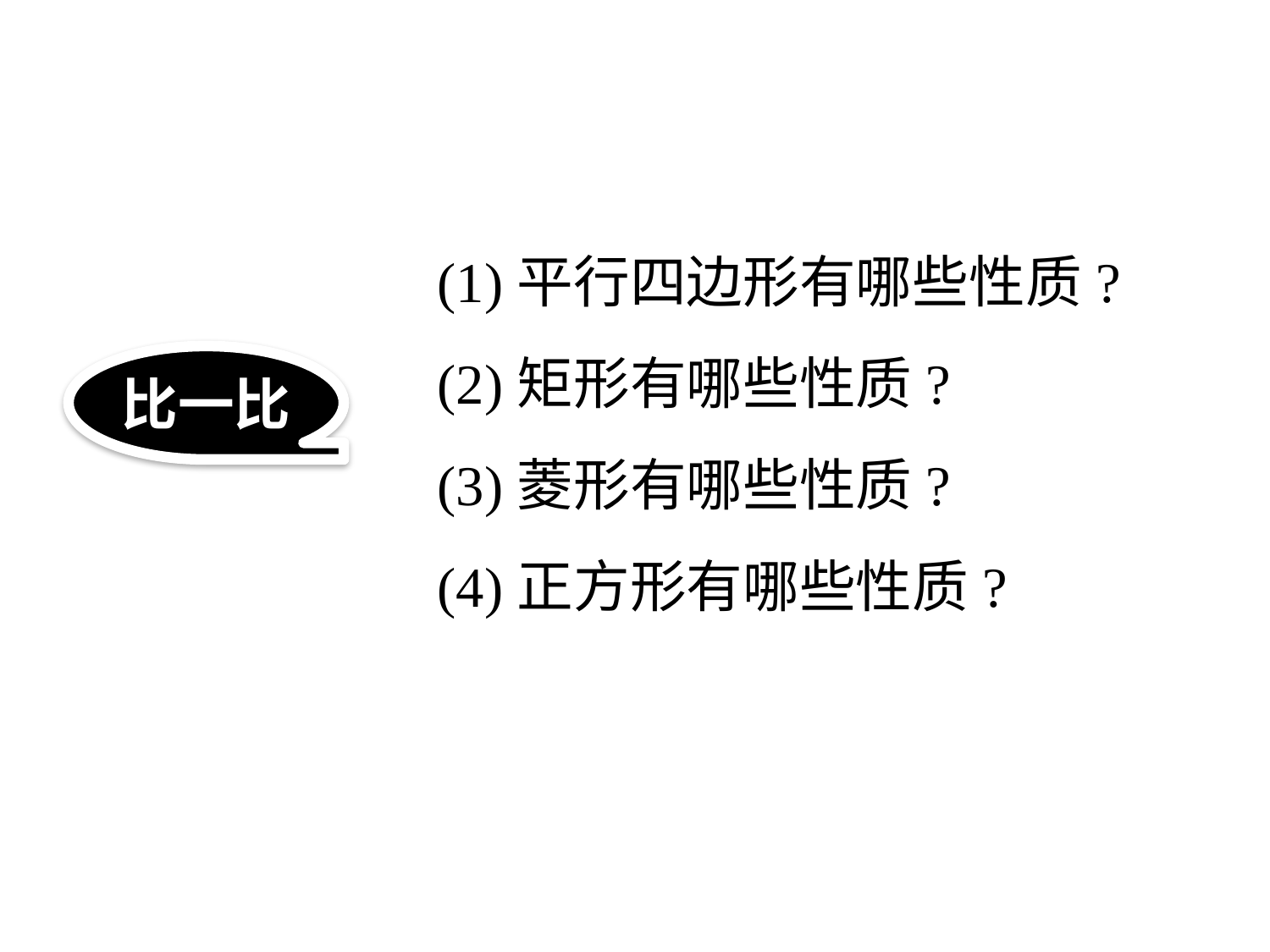

(1)平行四边形有哪些性质?
(2)矩形有哪些性质?
(3)菱形有哪些性质?
(4)正方形有哪些性质?
比一比